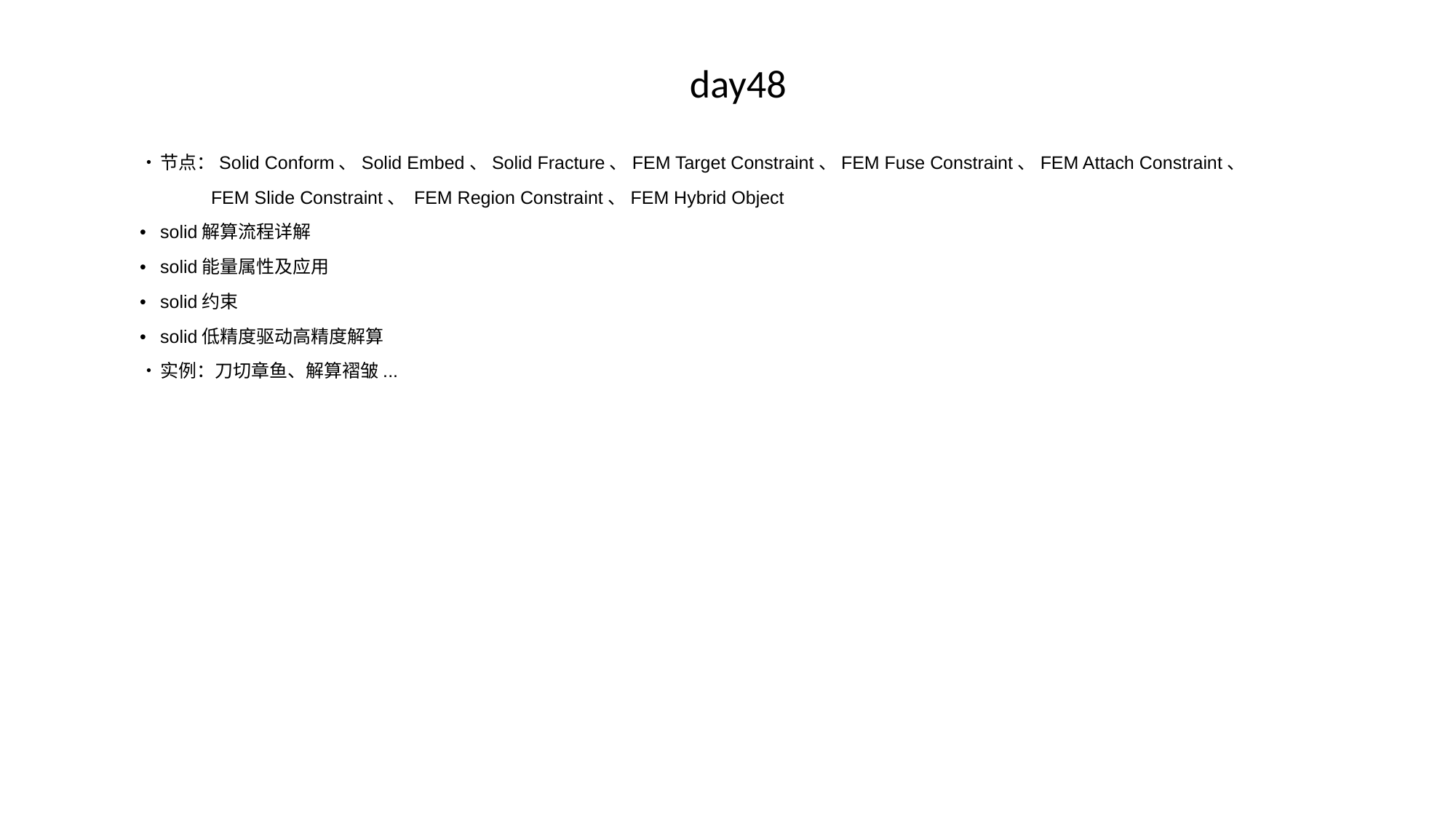

# day48
•	节点：Solid Conform、Solid Embed、Solid Fracture、FEM Target Constraint、FEM Fuse Constraint、FEM Attach Constraint、
              FEM Slide Constraint、 FEM Region Constraint、FEM Hybrid Object
•	solid解算流程详解
•	solid能量属性及应用
•	solid约束
•	solid低精度驱动高精度解算
•	实例：刀切章鱼、解算褶皱...